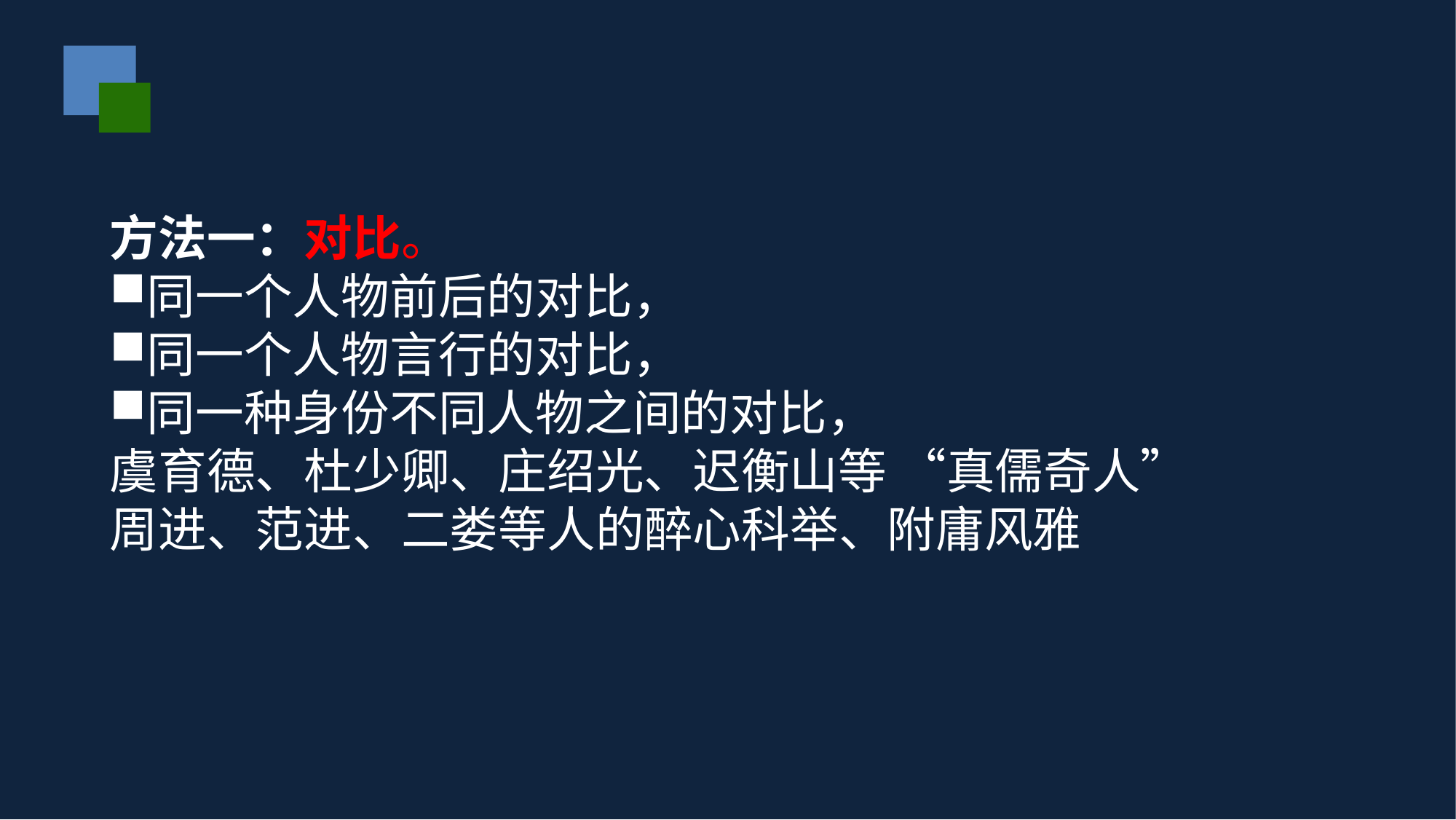

#

方法一：对比。
同一个人物前后的对比，
同一个人物言行的对比，
同一种身份不同人物之间的对比，
虞育德、杜少卿、庄绍光、迟衡山等 “真儒奇人”
周进、范进、二娄等人的醉心科举、附庸风雅